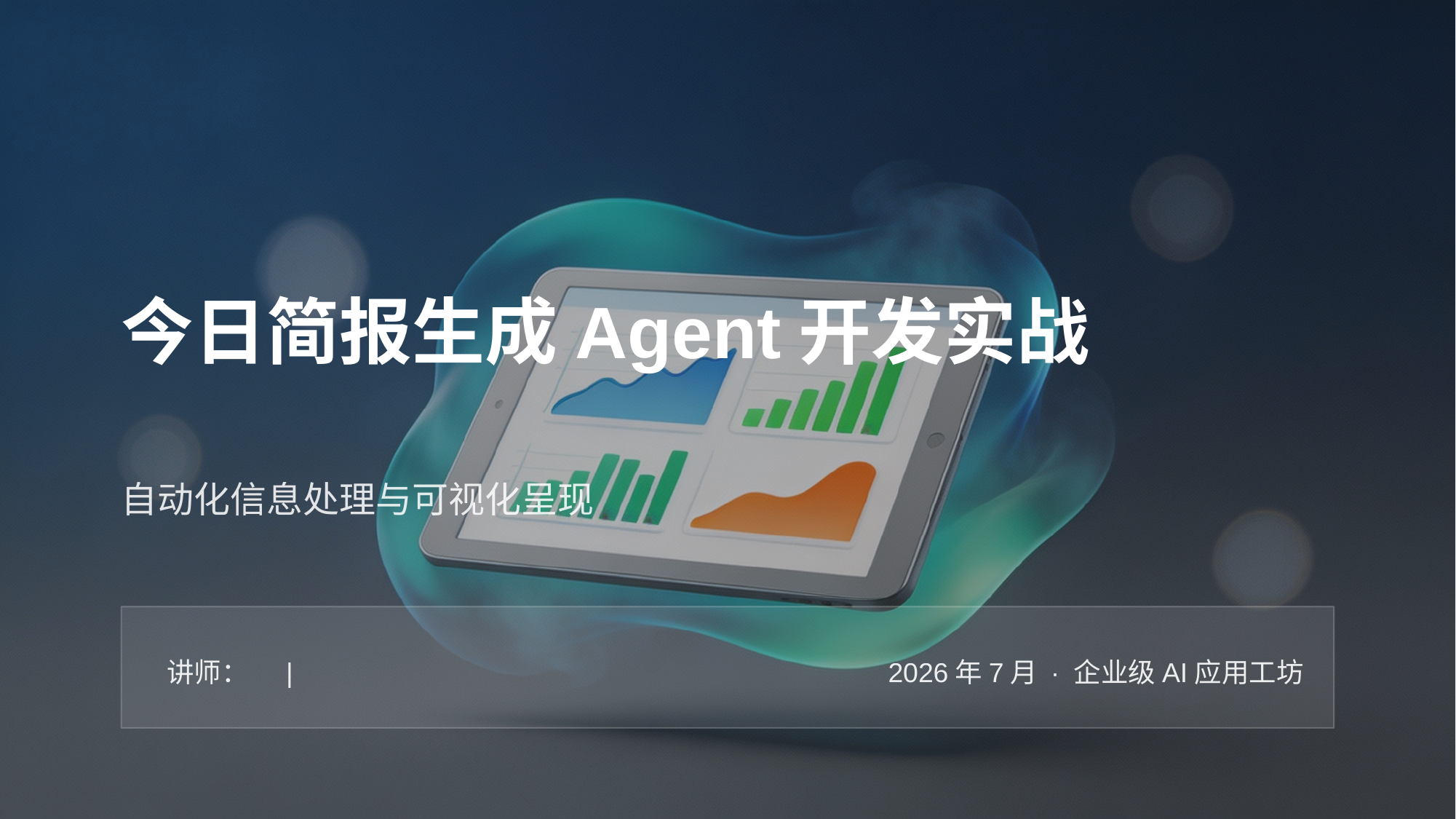

今日简报生成Agent开发实战
自动化信息处理与可视化呈现

讲师：     |
2026年7月 · 企业级AI应用工坊